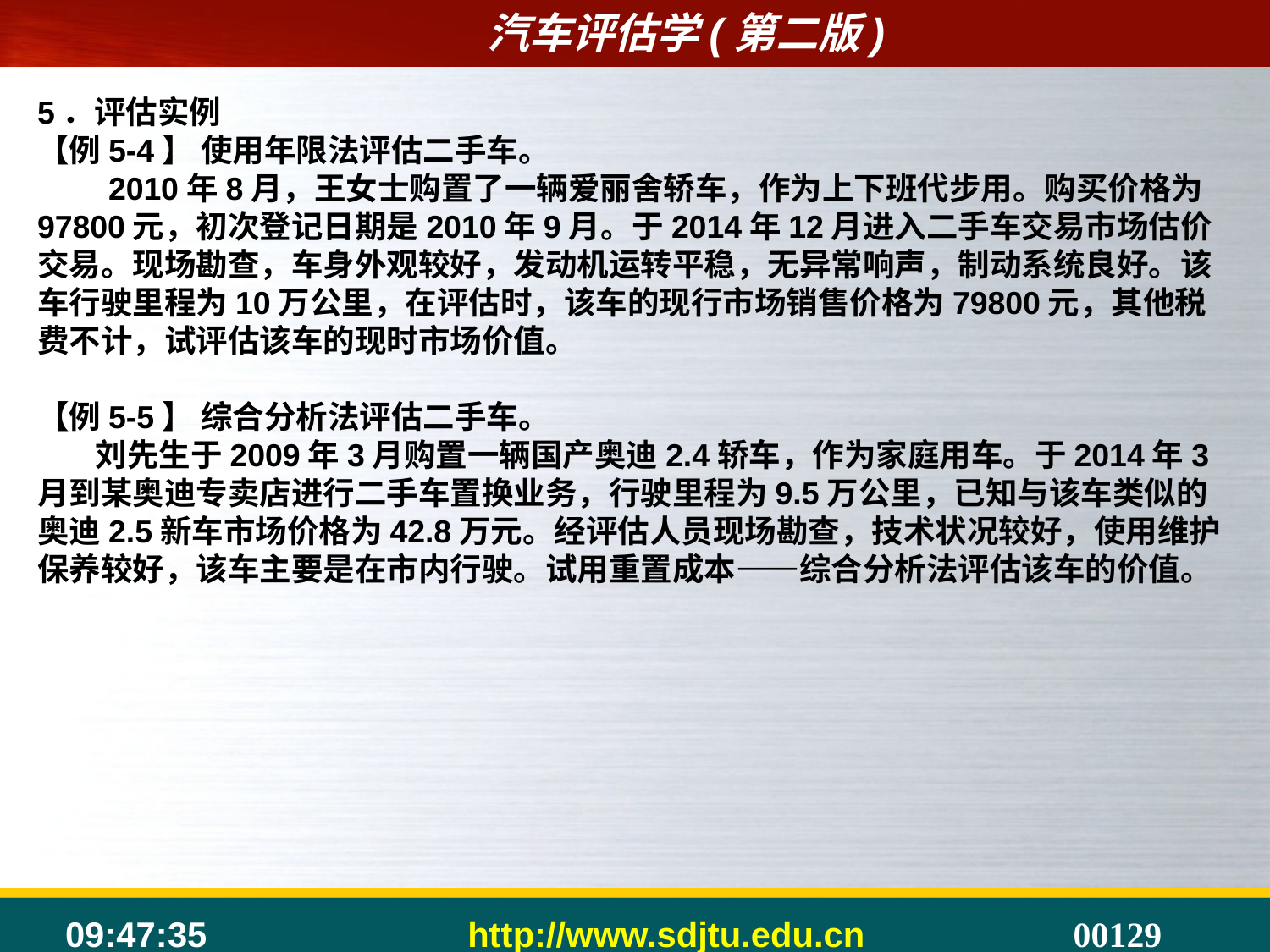

5．评估实例
【例5-4】 使用年限法评估二手车。
        2010年8月，王女士购置了一辆爱丽舍轿车，作为上下班代步用。购买价格为97800元，初次登记日期是2010年9月。于2014年12月进入二手车交易市场估价交易。现场勘查，车身外观较好，发动机运转平稳，无异常响声，制动系统良好。该车行驶里程为10万公里，在评估时，该车的现行市场销售价格为79800元，其他税费不计，试评估该车的现时市场价值。

【例5-5】 综合分析法评估二手车。
       刘先生于2009年3月购置一辆国产奥迪2.4轿车，作为家庭用车。于2014年3月到某奥迪专卖店进行二手车置换业务，行驶里程为9.5万公里，已知与该车类似的奥迪2.5新车市场价格为42.8万元。经评估人员现场勘查，技术状况较好，使用维护保养较好，该车主要是在市内行驶。试用重置成本——综合分析法评估该车的价值。